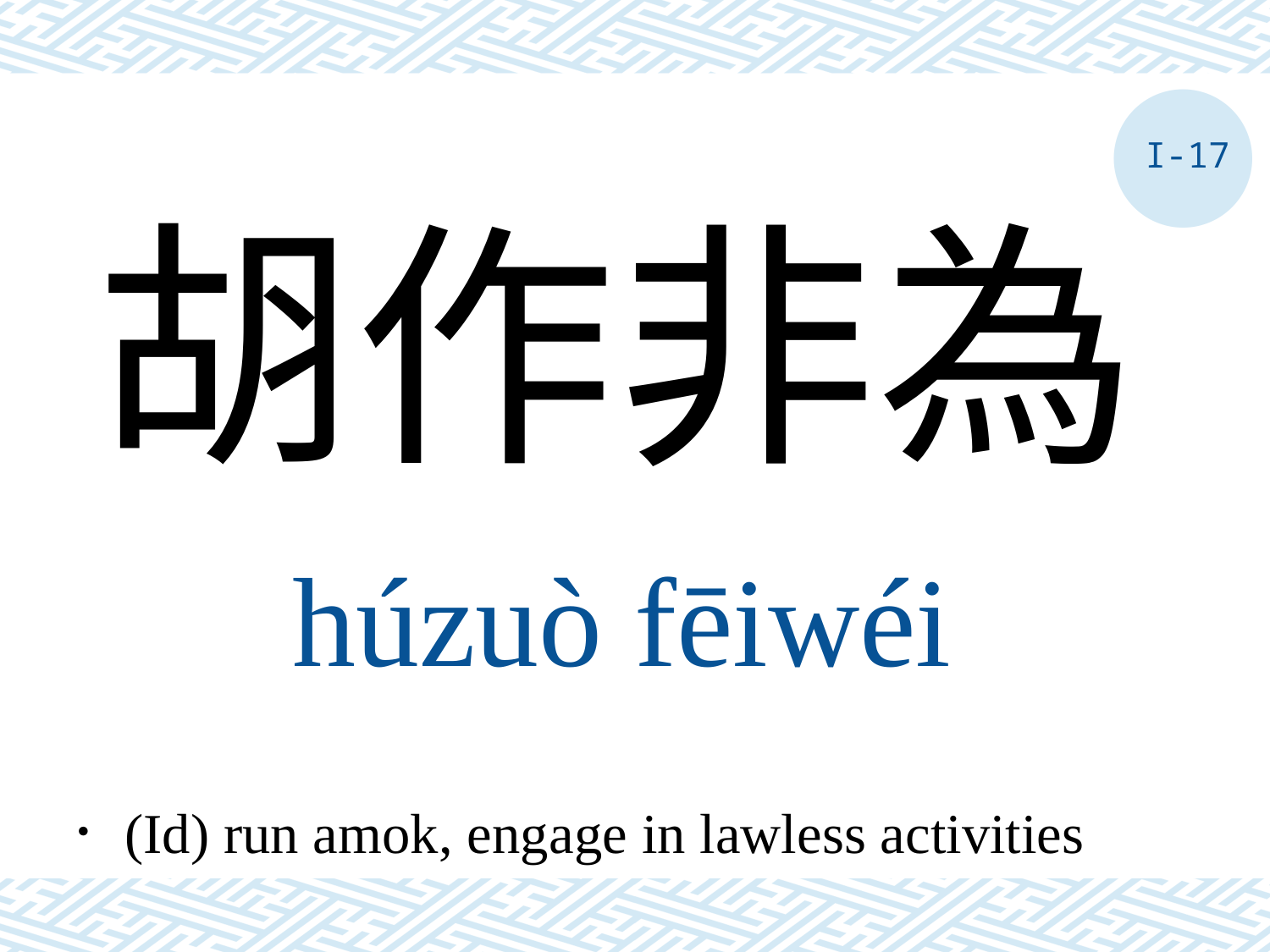

I-17

胡作非為
húzuò fēiwéi
．(Id) run amok, engage in lawless activities